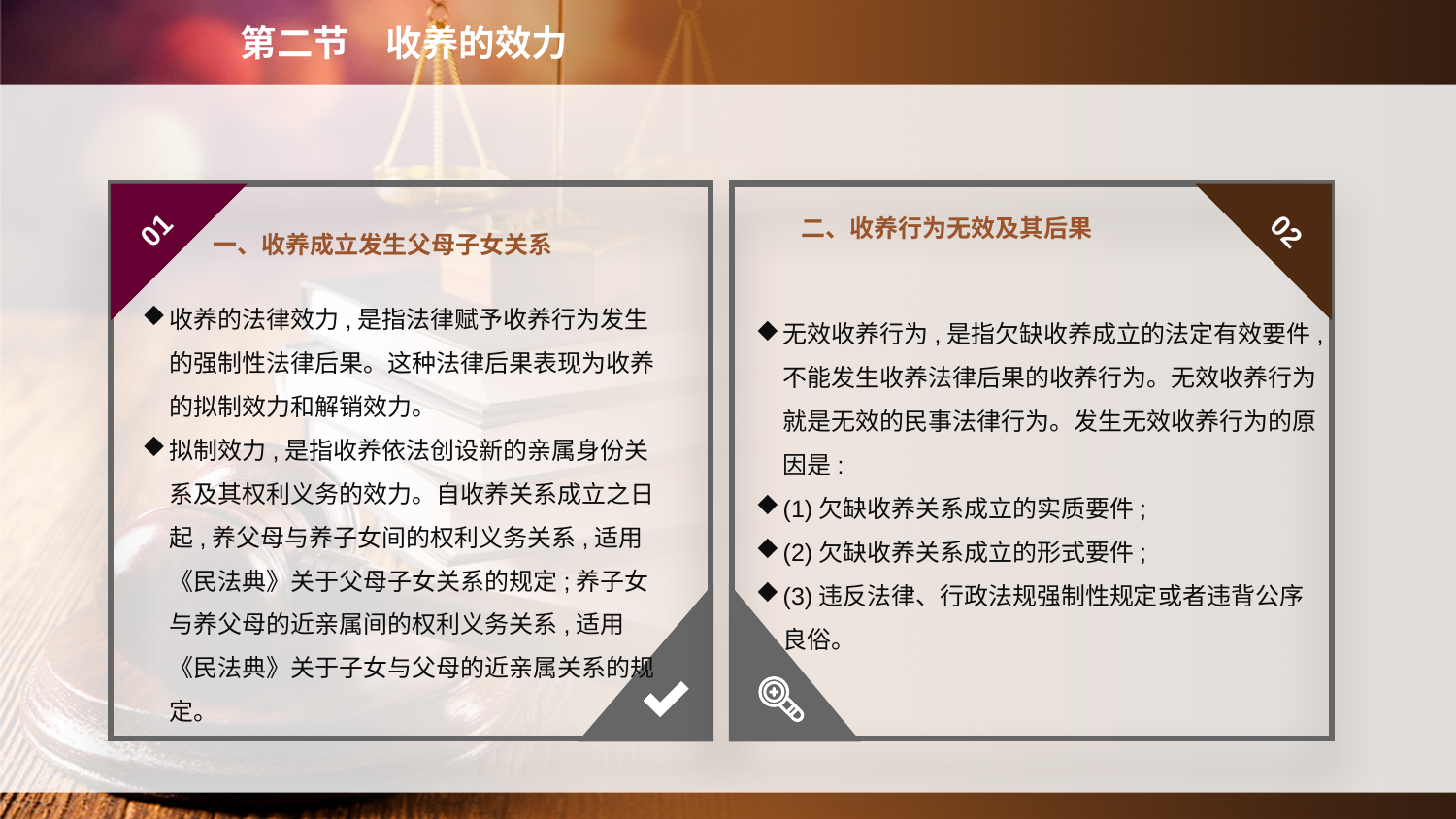

第二节　收养的效力

一、收养成立发生父母子女关系
二、收养行为无效及其后果
01
02
收养的法律效力,是指法律赋予收养行为发生的强制性法律后果。这种法律后果表现为收养的拟制效力和解销效力。
拟制效力,是指收养依法创设新的亲属身份关系及其权利义务的效力。自收养关系成立之日起,养父母与养子女间的权利义务关系,适用《民法典》关于父母子女关系的规定;养子女与养父母的近亲属间的权利义务关系,适用《民法典》关于子女与父母的近亲属关系的规定。
无效收养行为,是指欠缺收养成立的法定有效要件,不能发生收养法律后果的收养行为。无效收养行为就是无效的民事法律行为。发生无效收养行为的原因是:
(1)欠缺收养关系成立的实质要件;
(2)欠缺收养关系成立的形式要件;
(3)违反法律、行政法规强制性规定或者违背公序良俗。